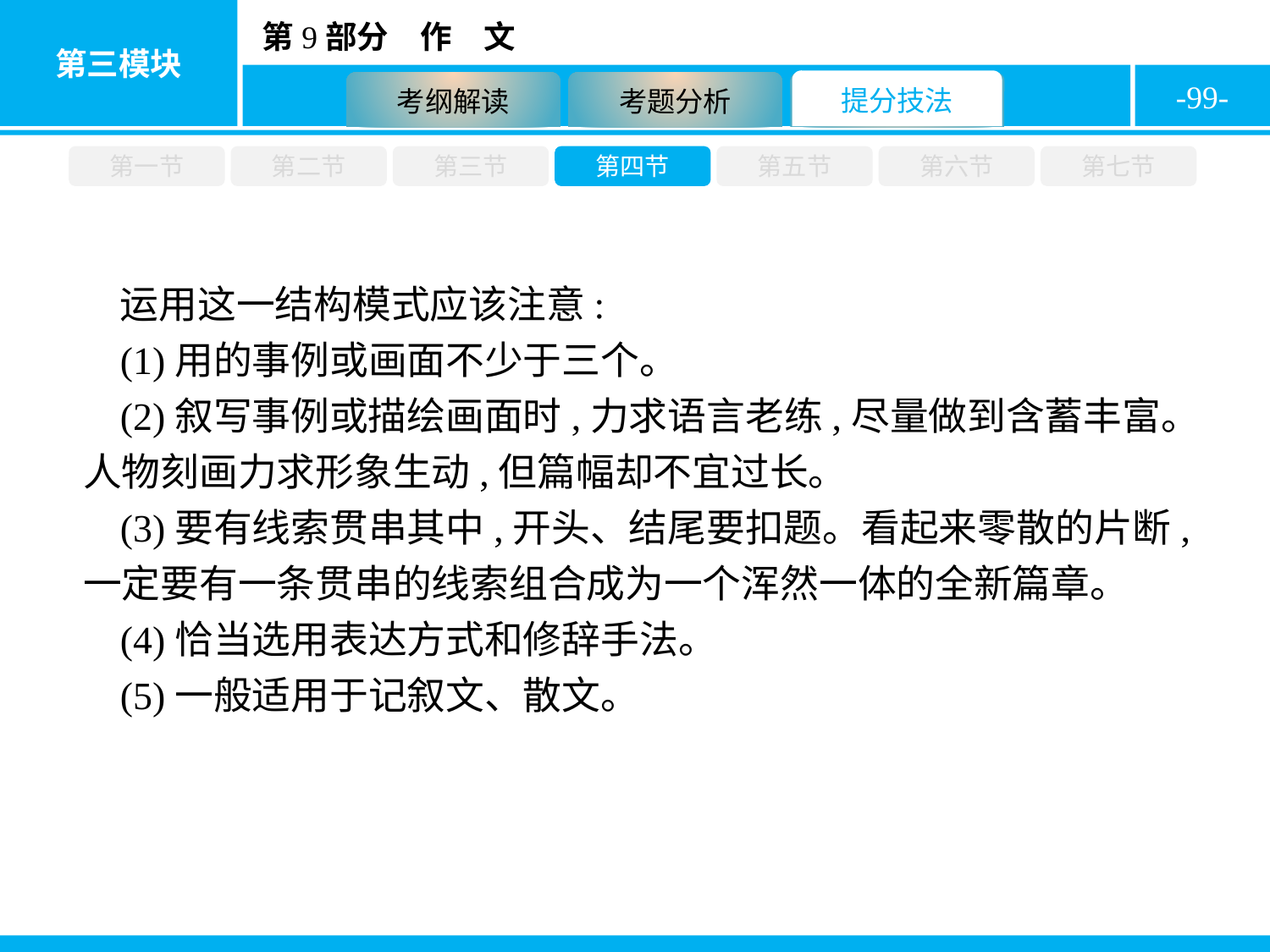

-99-
第一节
第二节
第三节
第四节
第五节
第六节
第七节
运用这一结构模式应该注意:
(1)用的事例或画面不少于三个。
(2)叙写事例或描绘画面时,力求语言老练,尽量做到含蓄丰富。人物刻画力求形象生动,但篇幅却不宜过长。
(3)要有线索贯串其中,开头、结尾要扣题。看起来零散的片断,一定要有一条贯串的线索组合成为一个浑然一体的全新篇章。
(4)恰当选用表达方式和修辞手法。
(5)一般适用于记叙文、散文。